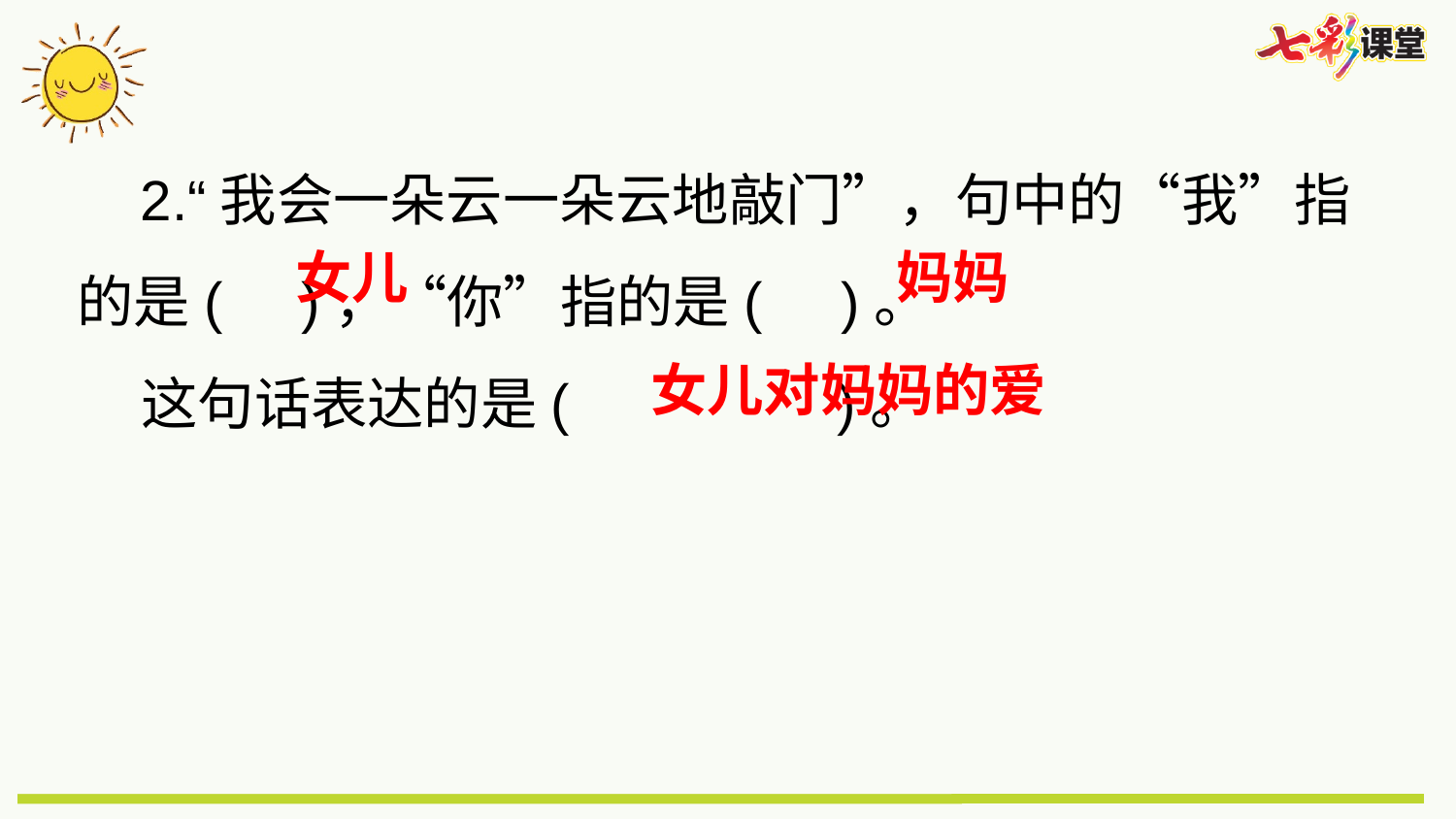

2.“我会一朵云一朵云地敲门”，句中的“我”指的是(     )，“你”指的是(     )。
    这句话表达的是(                 )。
女儿
妈妈
女儿对妈妈的爱